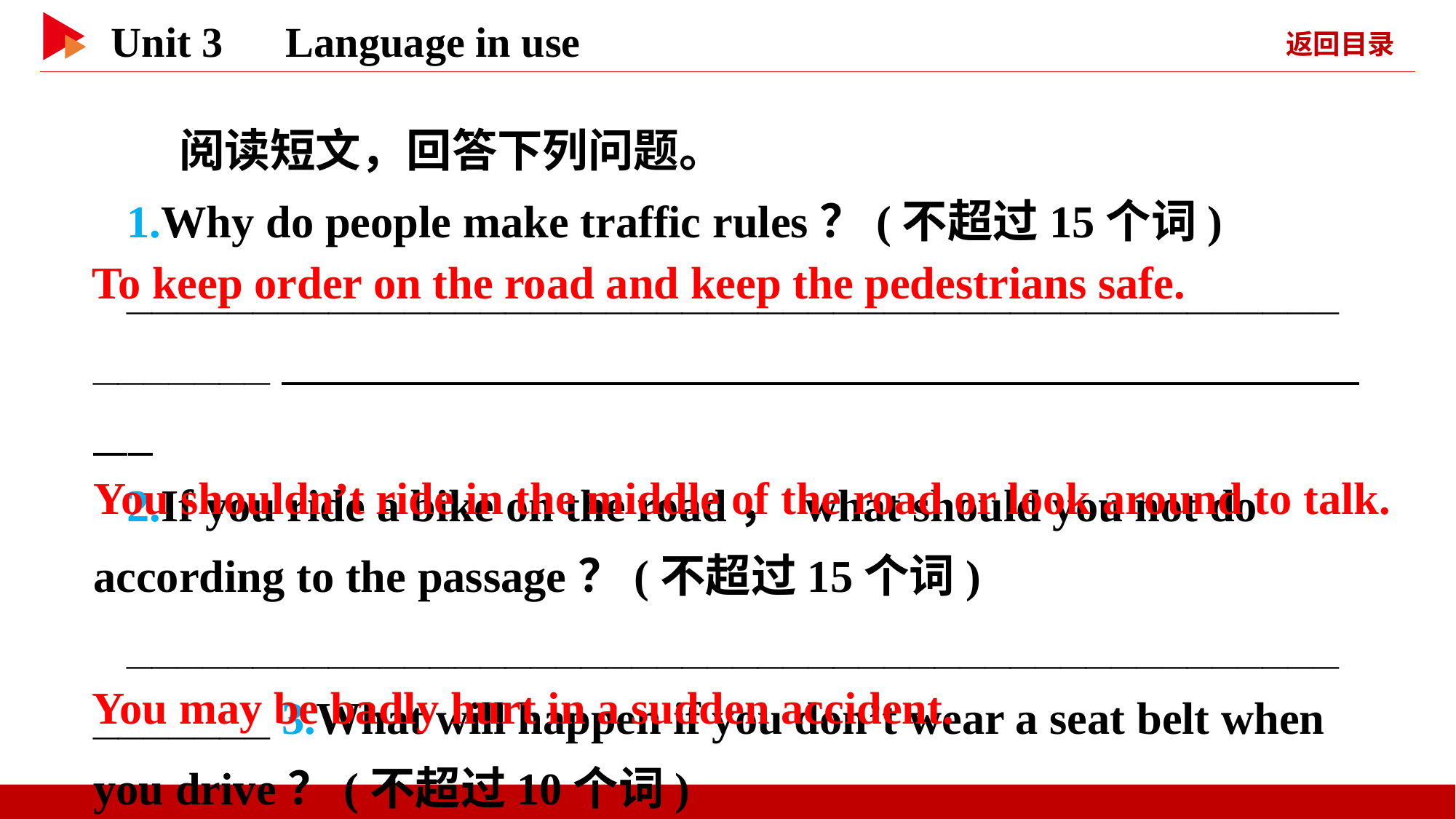

阅读短文，回答下列问题。
1.Why do people make traffic rules？(不超过15个词)
_______________________________________________________
2.If you ride a bike on the road， what should you not do according to the passage？(不超过15个词)
_______________________________________________________ 3.What will happen if you don’t wear a seat belt when you drive？(不超过10个词)
_______________________________________________________
To keep order on the road and keep the pedestrians safe.
You shouldn’t ride in the middle of the road or look around to talk.
You may be badly hurt in a sudden accident.